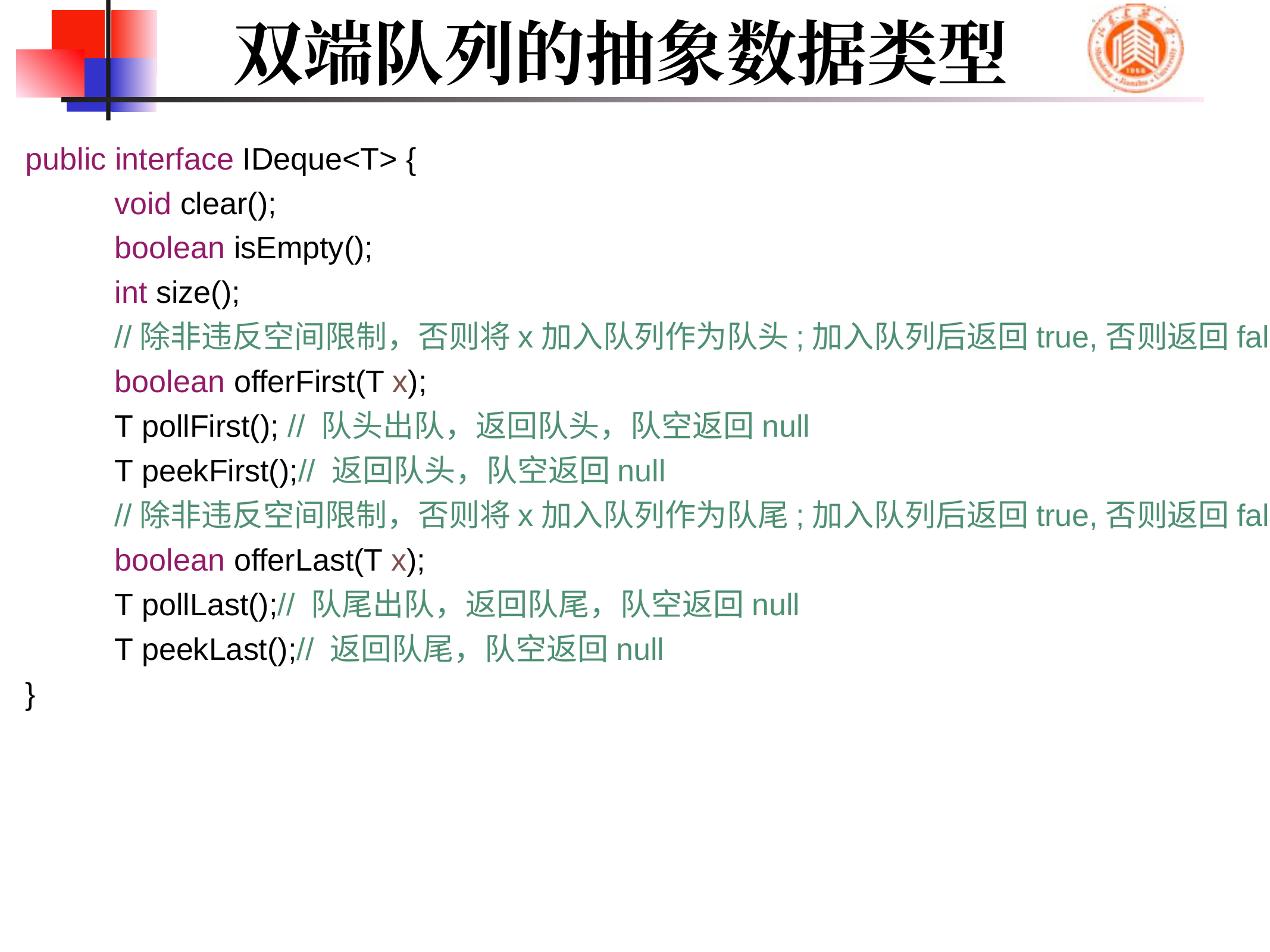

# 双端队列的抽象数据类型
public interface IDeque<T> {
	void clear();
	boolean isEmpty();
	int size();
	//除非违反空间限制，否则将x加入队列作为队头;加入队列后返回true,否则返回false
	boolean offerFirst(T x);
	T pollFirst(); // 队头出队，返回队头，队空返回null
	T peekFirst();// 返回队头，队空返回null
	//除非违反空间限制，否则将x加入队列作为队尾;加入队列后返回true,否则返回false
	boolean offerLast(T x);
	T pollLast();// 队尾出队，返回队尾，队空返回null
	T peekLast();// 返回队尾，队空返回null
}